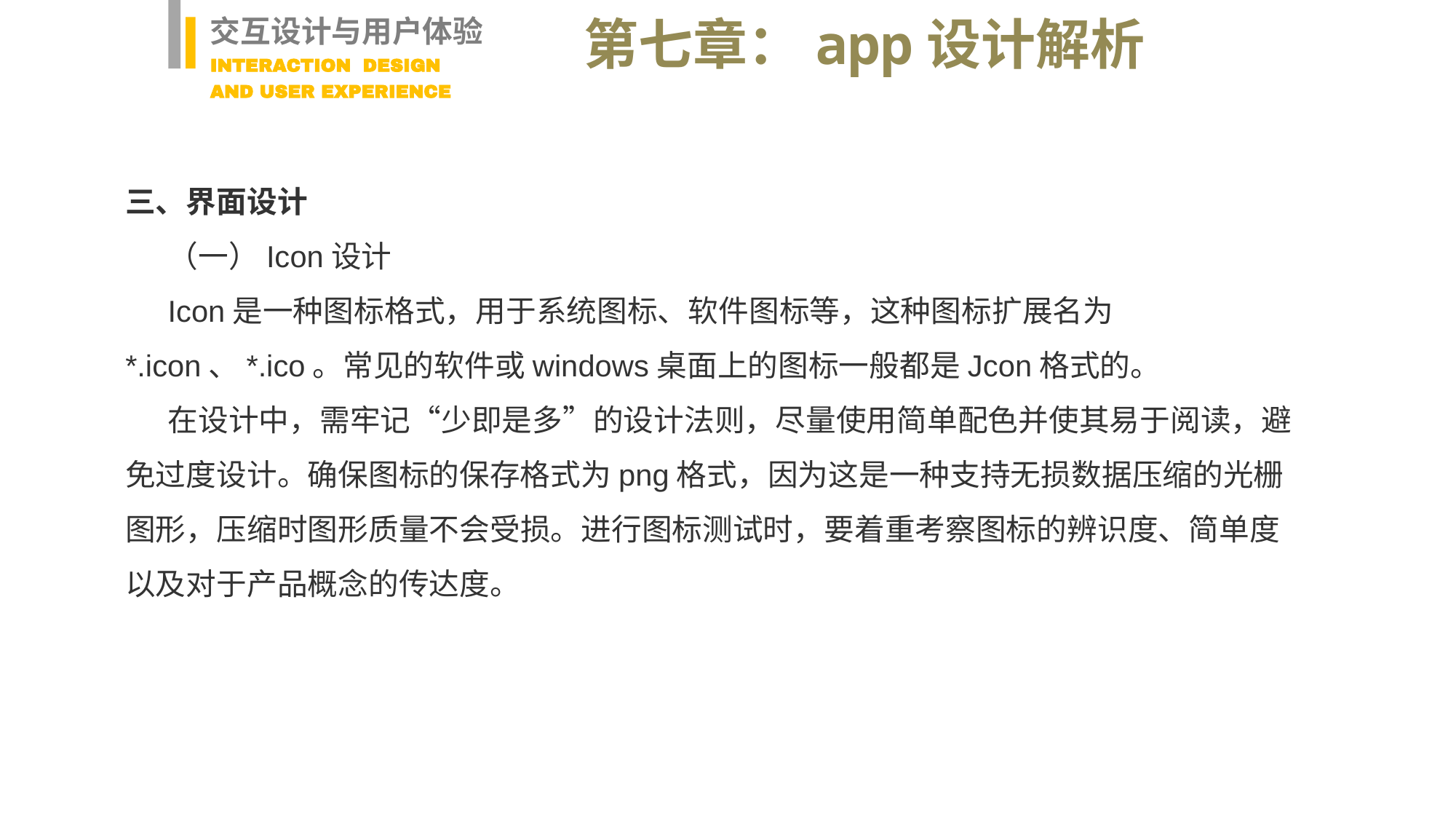

交互设计与用户体验
INTERACTION  DESIGN
AND USER EXPERIENCE
第七章：app设计解析

三、界面设计
（一）Icon设计
Icon是一种图标格式，用于系统图标、软件图标等，这种图标扩展名为*.icon、*.ico。常见的软件或windows桌面上的图标一般都是Jcon格式的。
在设计中，需牢记“少即是多”的设计法则，尽量使用简单配色并使其易于阅读，避免过度设计。确保图标的保存格式为png格式，因为这是一种支持无损数据压缩的光栅图形，压缩时图形质量不会受损。进行图标测试时，要着重考察图标的辨识度、简单度以及对于产品概念的传达度。